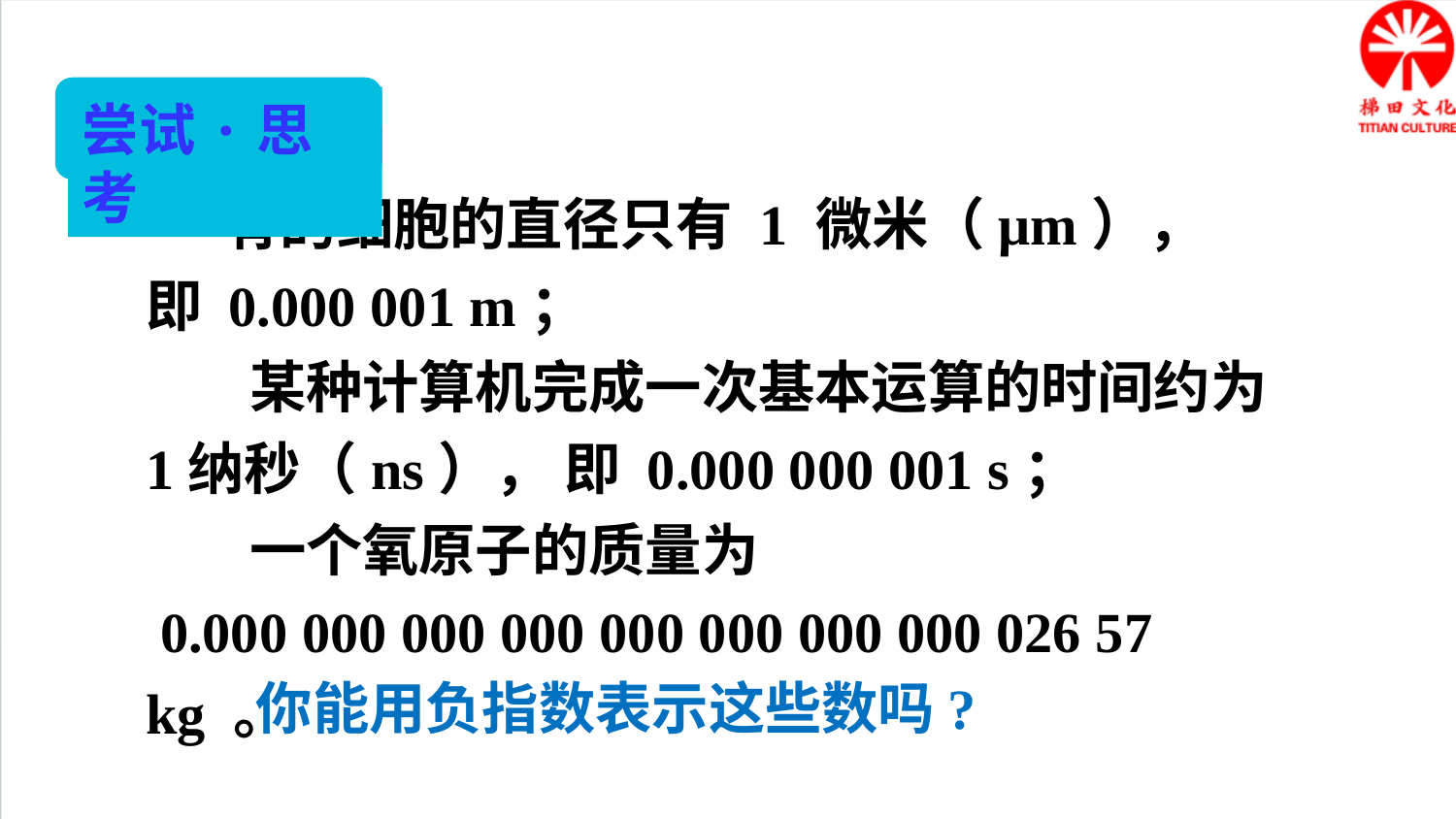

尝试·思考
     有的细胞的直径只有 1 微米（μm），
即 0.000 001 m；
       某种计算机完成一次基本运算的时间约为 1纳秒（ns）， 即 0.000 000 001 s；
       一个氧原子的质量为
 0.000 000 000 000 000 000 000 000 026 57 kg 。
你能用负指数表示这些数吗?